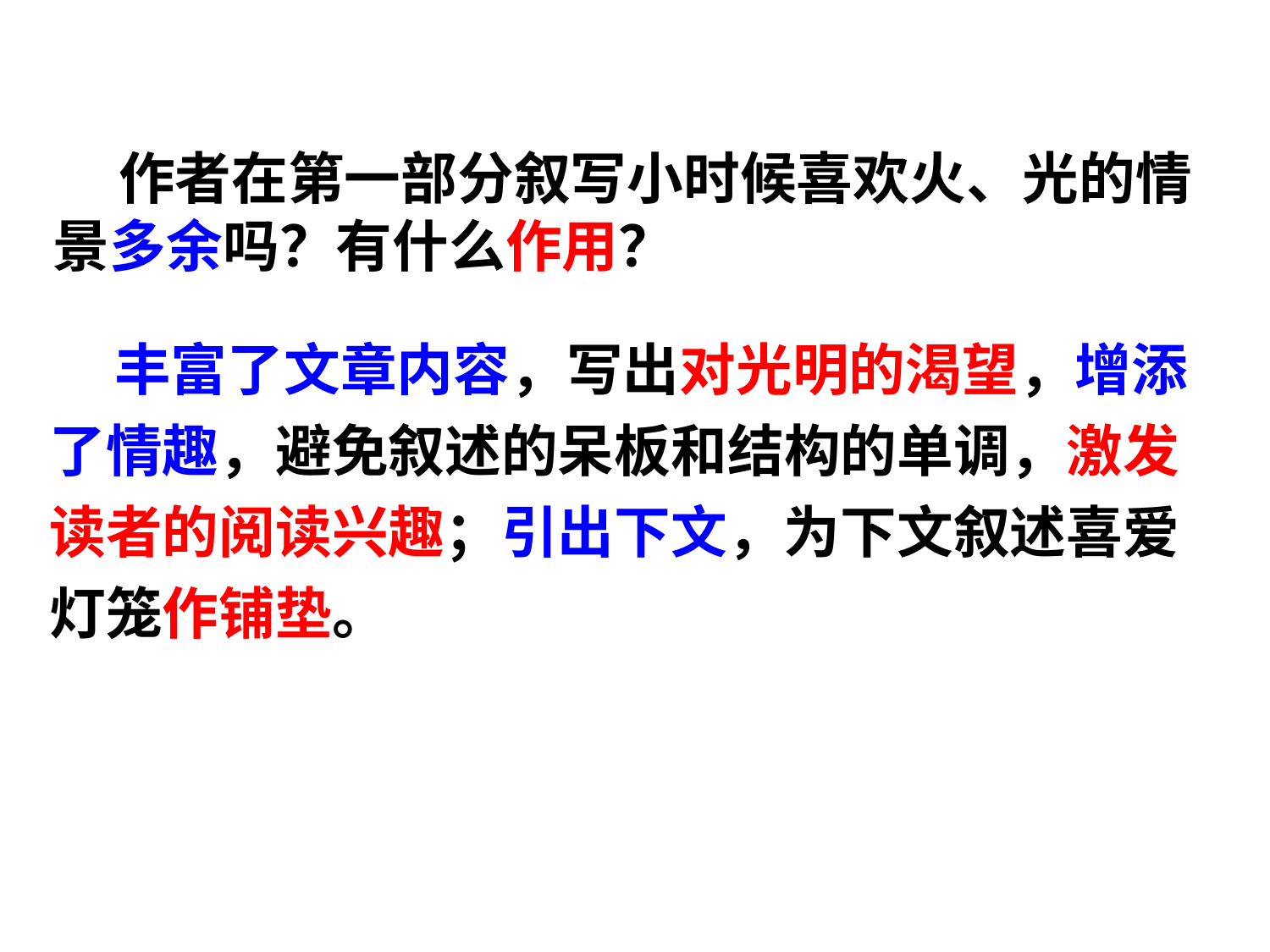

作者在第一部分叙写小时候喜欢火、光的情景多余吗？有什么作用？
    丰富了文章内容，写出对光明的渴望，增添了情趣，避免叙述的呆板和结构的单调，激发读者的阅读兴趣；引出下文，为下文叙述喜爱灯笼作铺垫。